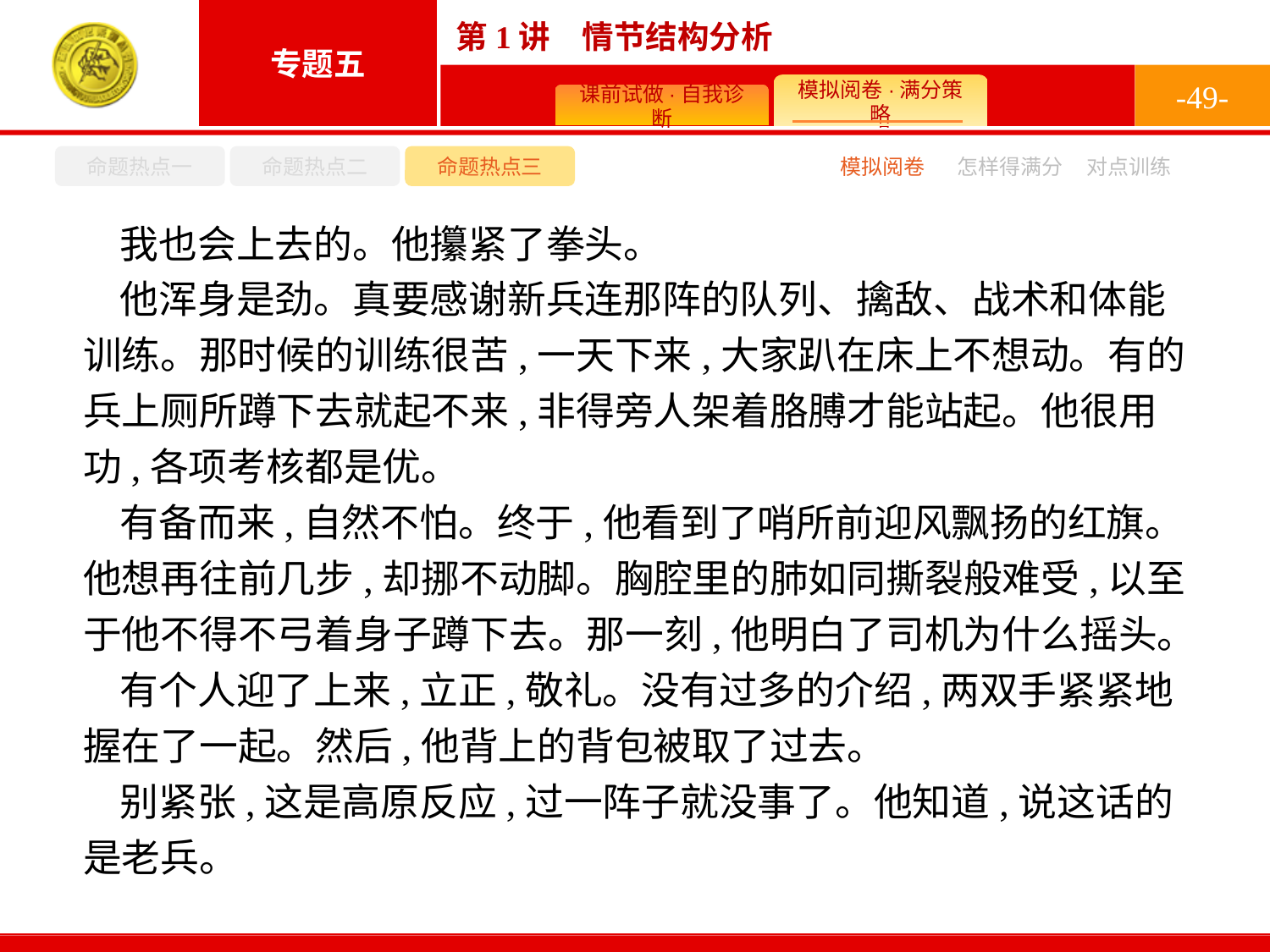

-49-
命题热点一
命题热点二
命题热点三
模拟阅卷
怎样得满分
对点训练
我也会上去的。他攥紧了拳头。
他浑身是劲。真要感谢新兵连那阵的队列、擒敌、战术和体能训练。那时候的训练很苦,一天下来,大家趴在床上不想动。有的兵上厕所蹲下去就起不来,非得旁人架着胳膊才能站起。他很用功,各项考核都是优。
有备而来,自然不怕。终于,他看到了哨所前迎风飘扬的红旗。他想再往前几步,却挪不动脚。胸腔里的肺如同撕裂般难受,以至于他不得不弓着身子蹲下去。那一刻,他明白了司机为什么摇头。
有个人迎了上来,立正,敬礼。没有过多的介绍,两双手紧紧地握在了一起。然后,他背上的背包被取了过去。
别紧张,这是高原反应,过一阵子就没事了。他知道,说这话的是老兵。